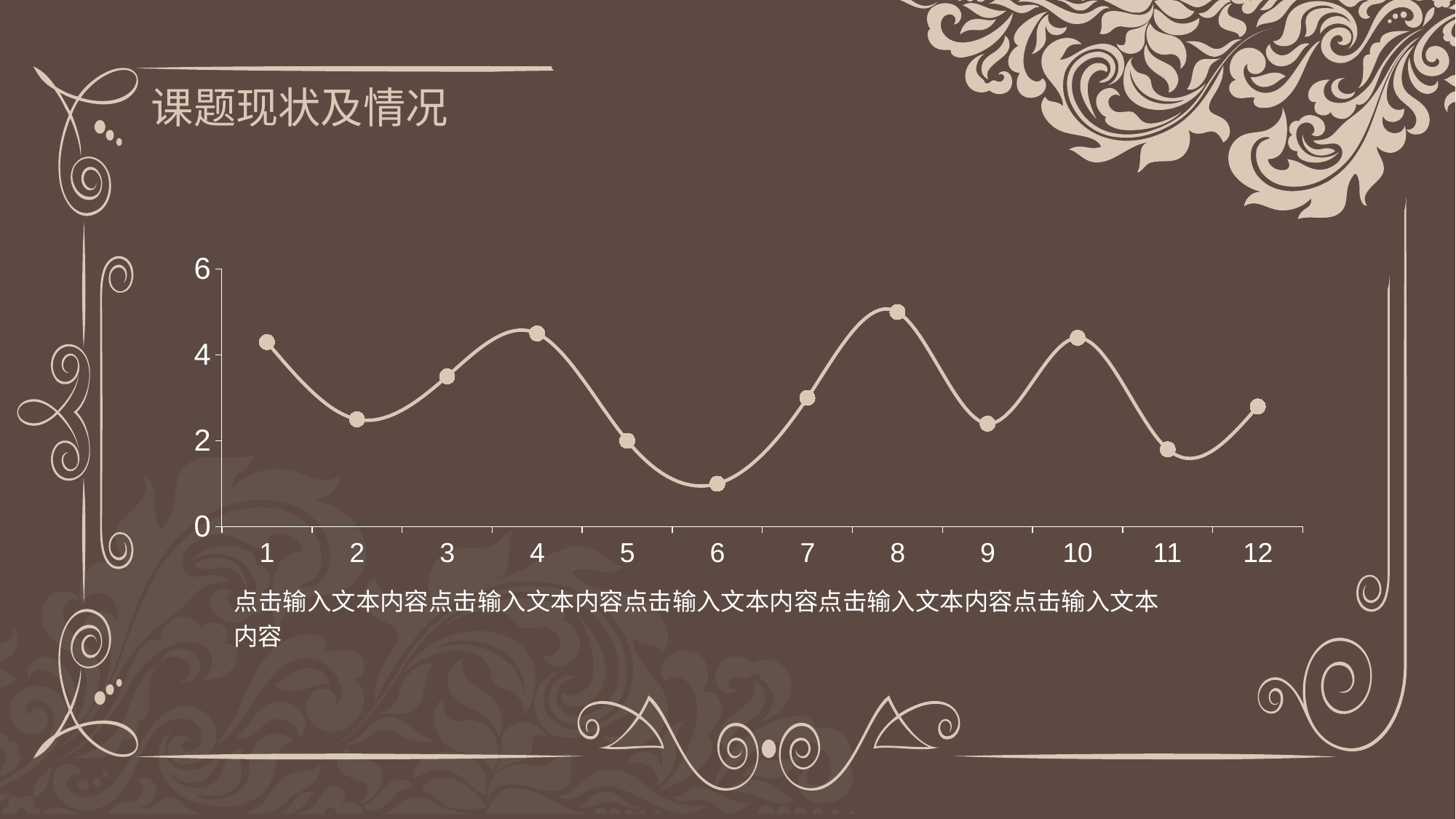

课题现状及情况

### Chart

| Category | Product |
|---|---|
| 1 | 4.3 |
| 2 | 2.5 |
| 3 | 3.5 |
| 4 | 4.5 |
| 5 | 2.0 |
| 6 | 1.0 |
| 7 | 3.0 |
| 8 | 5.0 |
| 9 | 2.4 |
| 10 | 4.4 |
| 11 | 1.8 |
| 12 | 2.8 |
点击输入文本内容点击输入文本内容点击输入文本内容点击输入文本内容点击输入文本内容